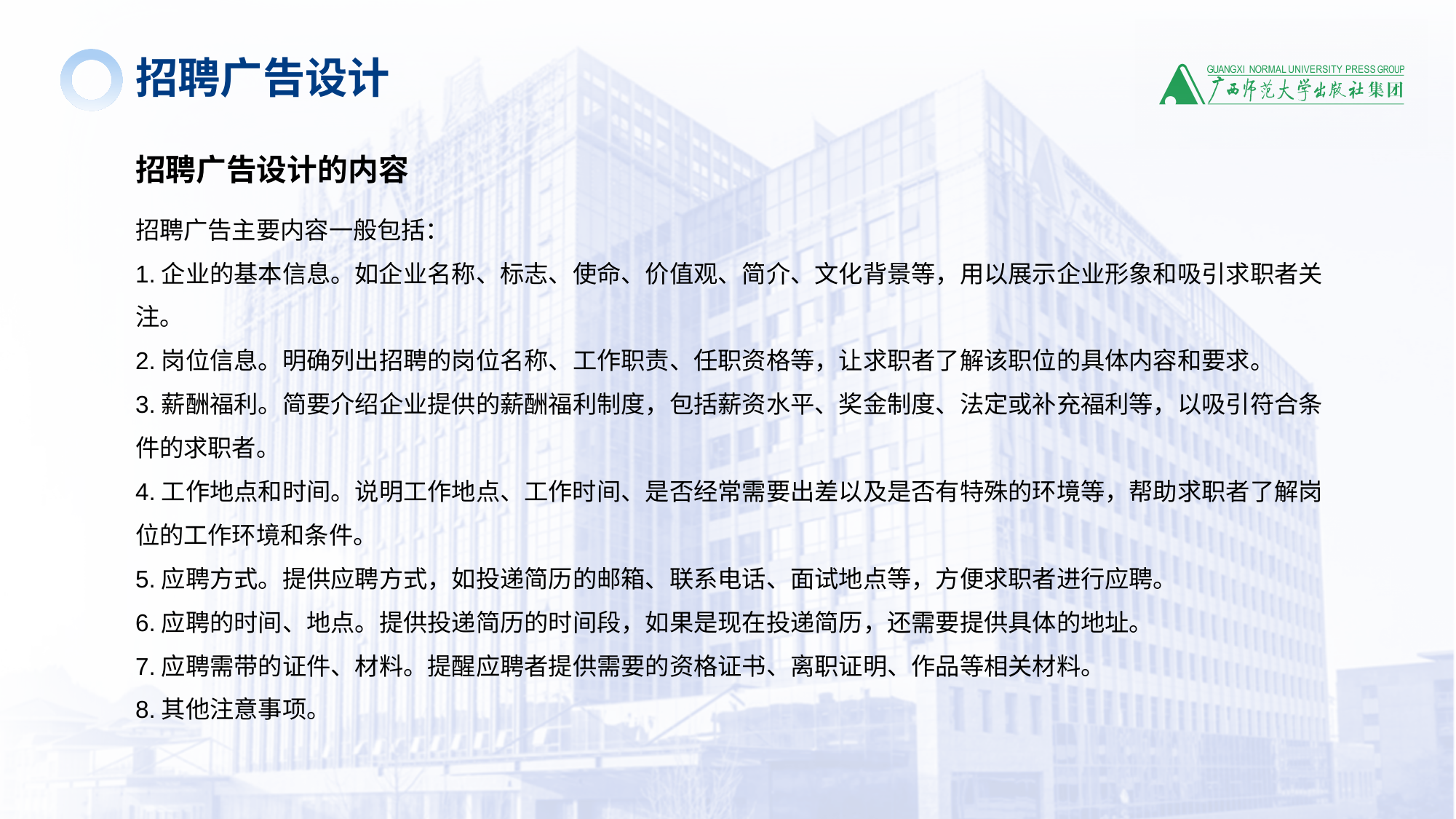

招聘广告设计

招聘广告设计的内容
招聘广告主要内容一般包括：
1.企业的基本信息。如企业名称、标志、使命、价值观、简介、文化背景等，用以展示企业形象和吸引求职者关注。
2.岗位信息。明确列出招聘的岗位名称、工作职责、任职资格等，让求职者了解该职位的具体内容和要求。
3.薪酬福利。简要介绍企业提供的薪酬福利制度，包括薪资水平、奖金制度、法定或补充福利等，以吸引符合条件的求职者。
4.工作地点和时间。说明工作地点、工作时间、是否经常需要出差以及是否有特殊的环境等，帮助求职者了解岗位的工作环境和条件。
5.应聘方式。提供应聘方式，如投递简历的邮箱、联系电话、面试地点等，方便求职者进行应聘。
6.应聘的时间、地点。提供投递简历的时间段，如果是现在投递简历，还需要提供具体的地址。
7.应聘需带的证件、材料。提醒应聘者提供需要的资格证书、离职证明、作品等相关材料。
8.其他注意事项。